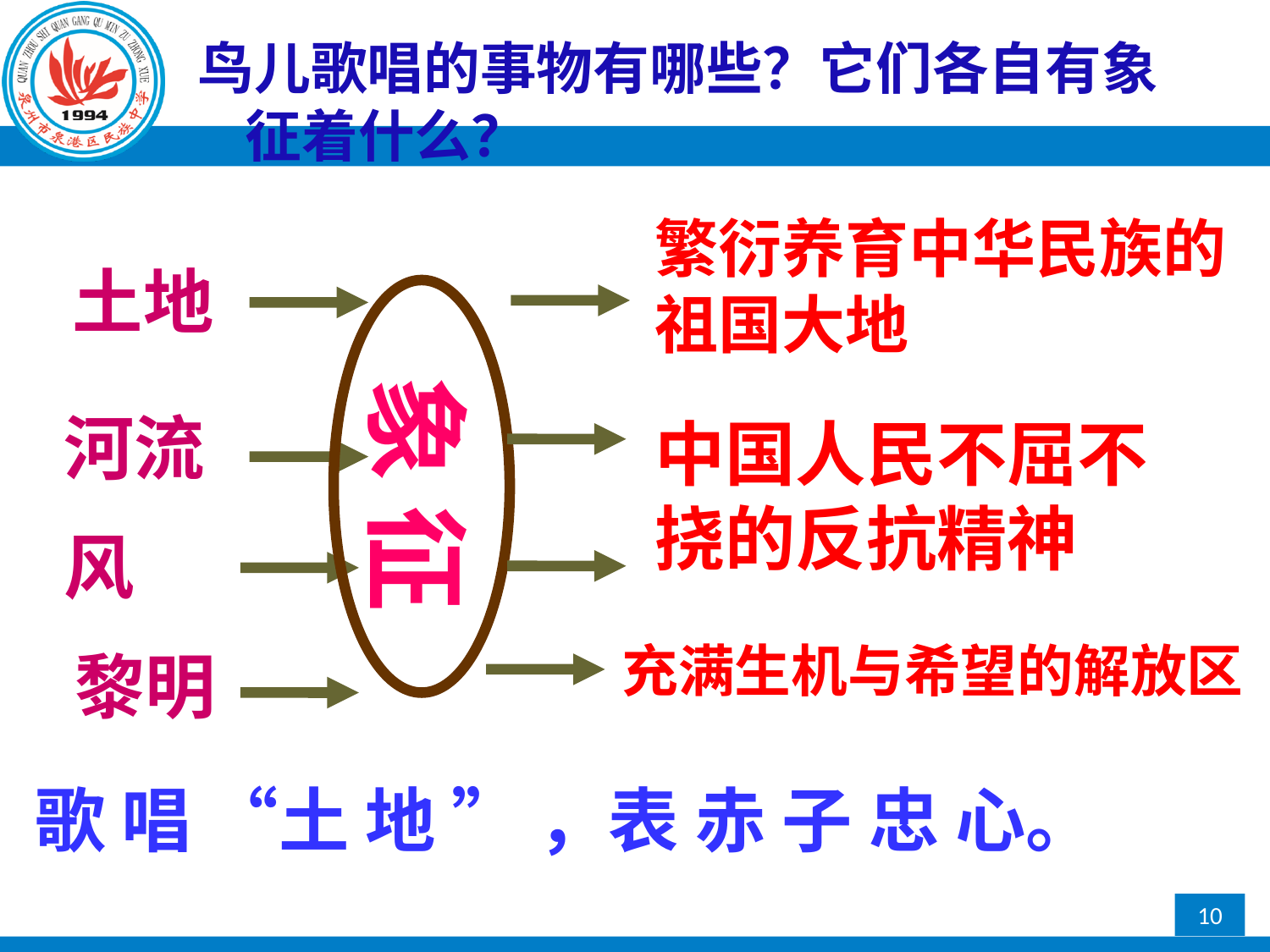

鸟儿歌唱的事物有哪些？它们各自有象征着什么？
繁衍养育中华民族的祖国大地
土地

象 征

河流
风
中国人民不屈不挠的反抗精神

充满生机与希望的解放区
黎明

 歌 唱 “土 地 ” ，表 赤 子 忠 心。